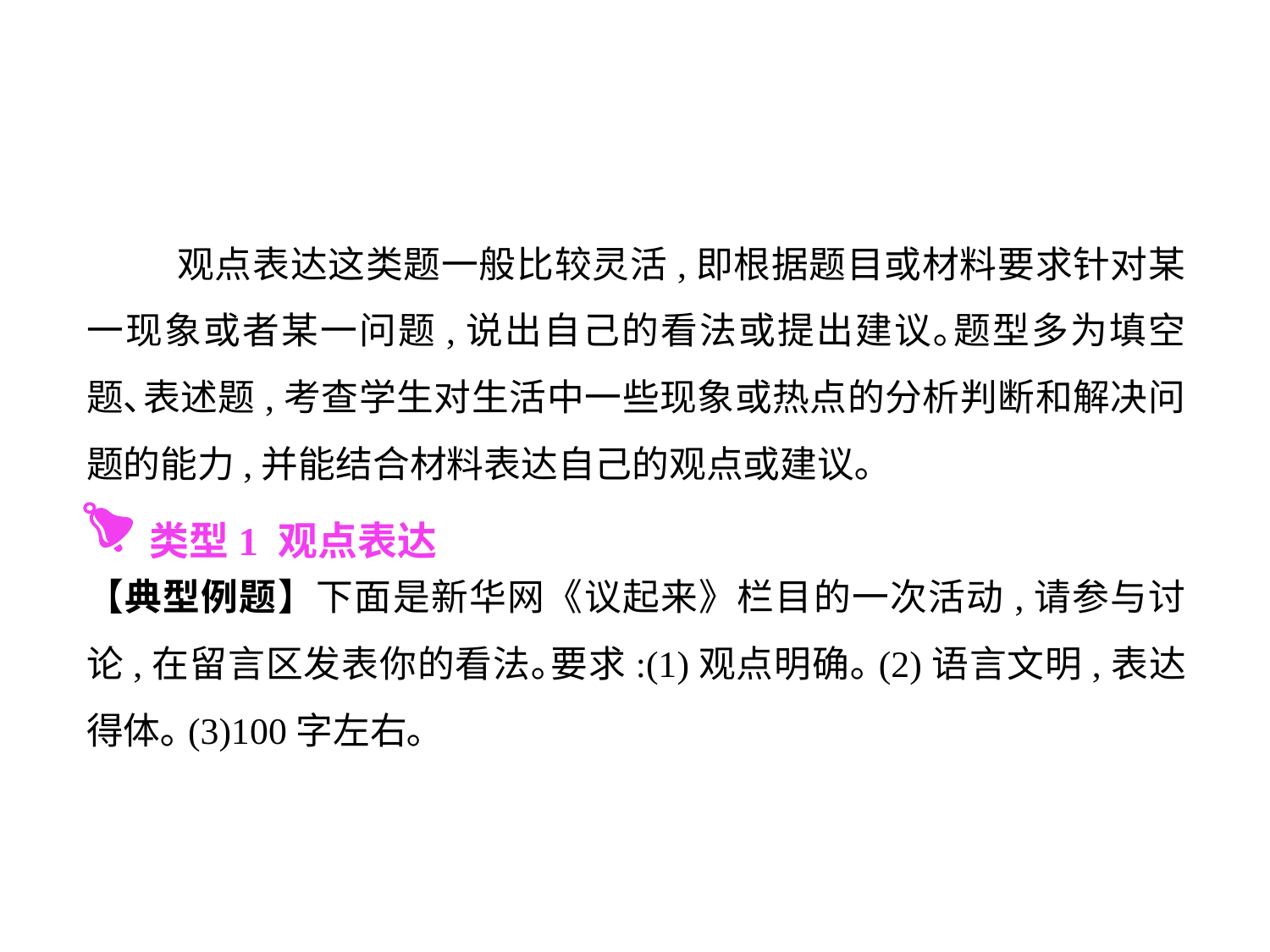

观点表达这类题一般比较灵活,即根据题目或材料要求针对某一现象或者某一问题,说出自己的看法或提出建议｡题型多为填空题､表述题,考查学生对生活中一些现象或热点的分析判断和解决问题的能力,并能结合材料表达自己的观点或建议｡

【典型例题】下面是新华网《议起来》栏目的一次活动,请参与讨论,在留言区发表你的看法｡要求:(1)观点明确｡(2)语言文明,表达得体｡(3)100字左右｡
      类型1 观点表达